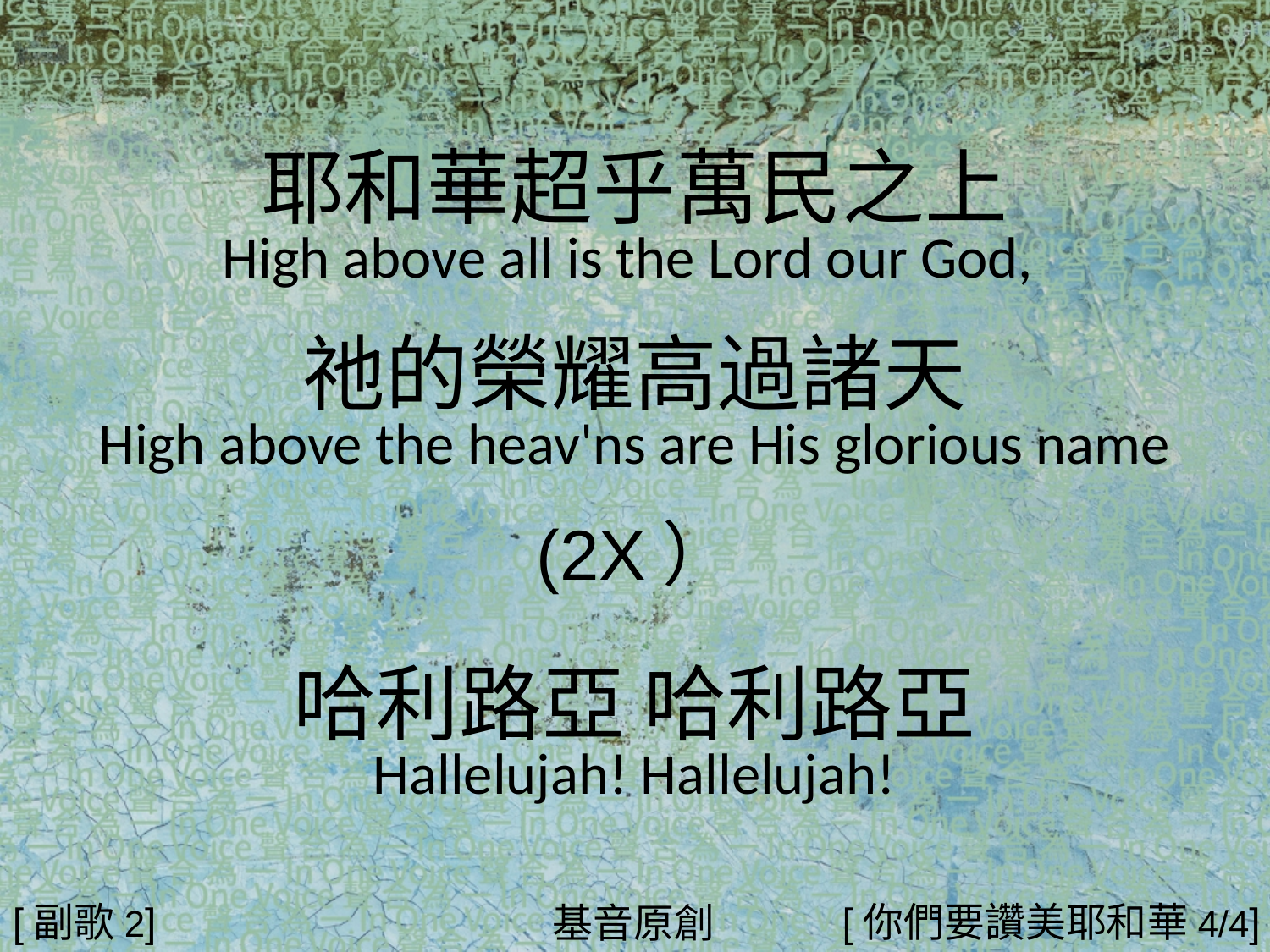

耶和華超乎萬民之上
High above all is the Lord our God,

祂的榮耀高過諸天
High above the heav'ns are His glorious name

(2X）

哈利路亞 哈利路亞
Hallelujah! Hallelujah!
#

[副歌2]

[你們要讚美耶和華4/4]
基音原創